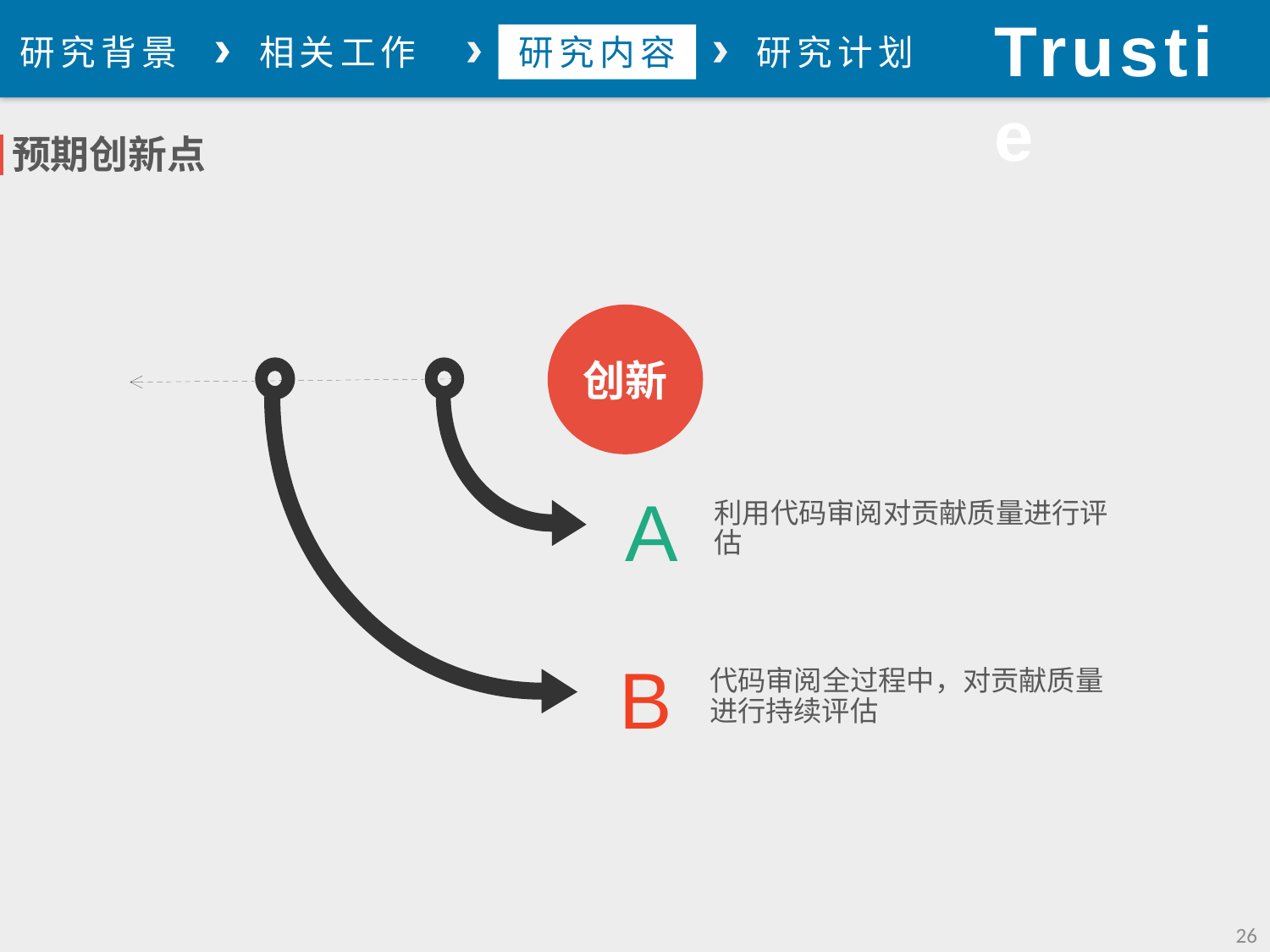

Trustie

论文总结
研究背景
相关工作
研究内容
研究计划

预期创新点
创新

A
利用代码审阅对贡献质量进行评估
B
代码审阅全过程中，对贡献质量进行持续评估
26